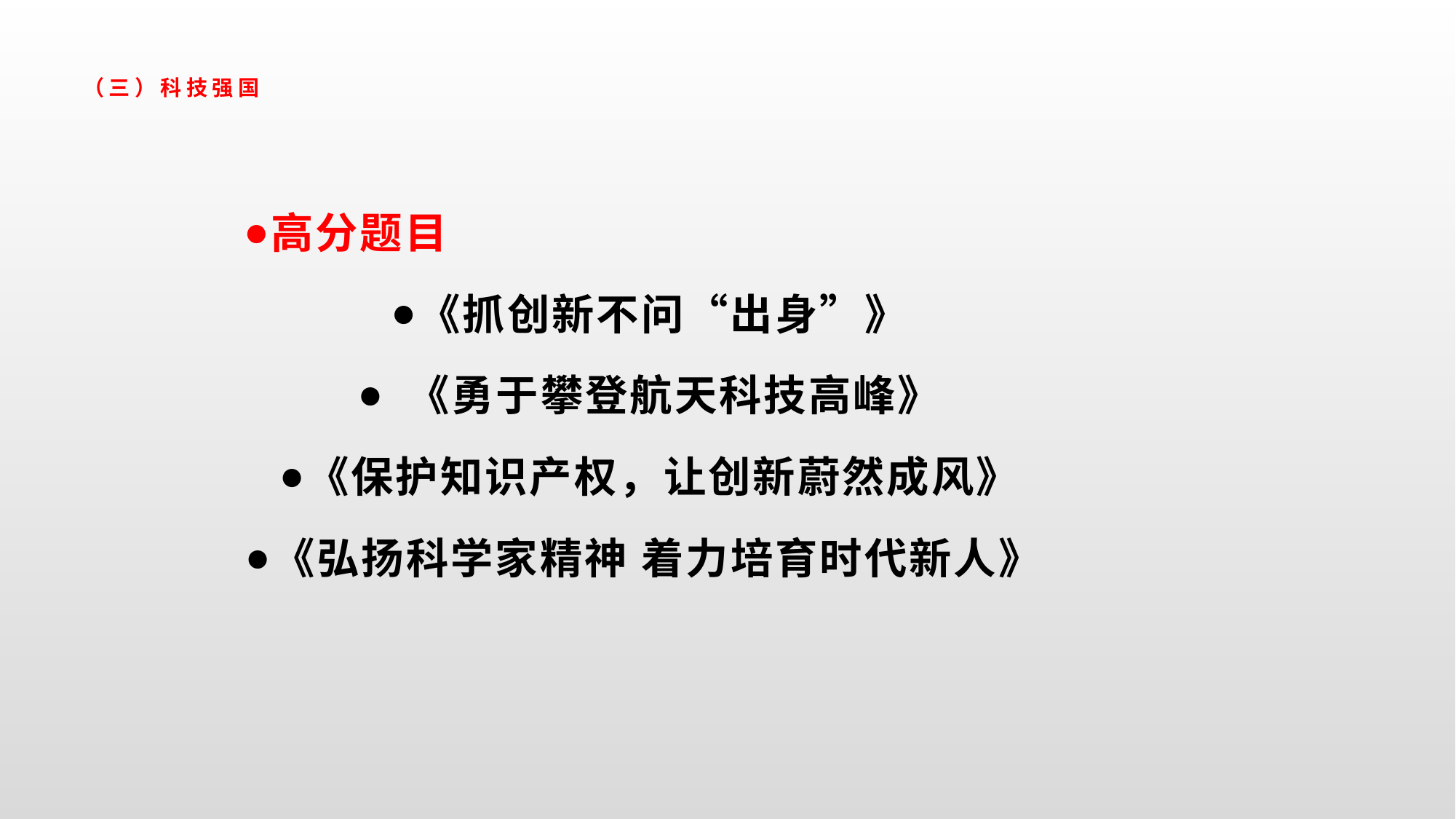

# （三）科技强国
高分题目
《抓创新不问“出身”》
 《勇于攀登航天科技高峰》
《保护知识产权，让创新蔚然成风》
《弘扬科学家精神 着力培育时代新人》